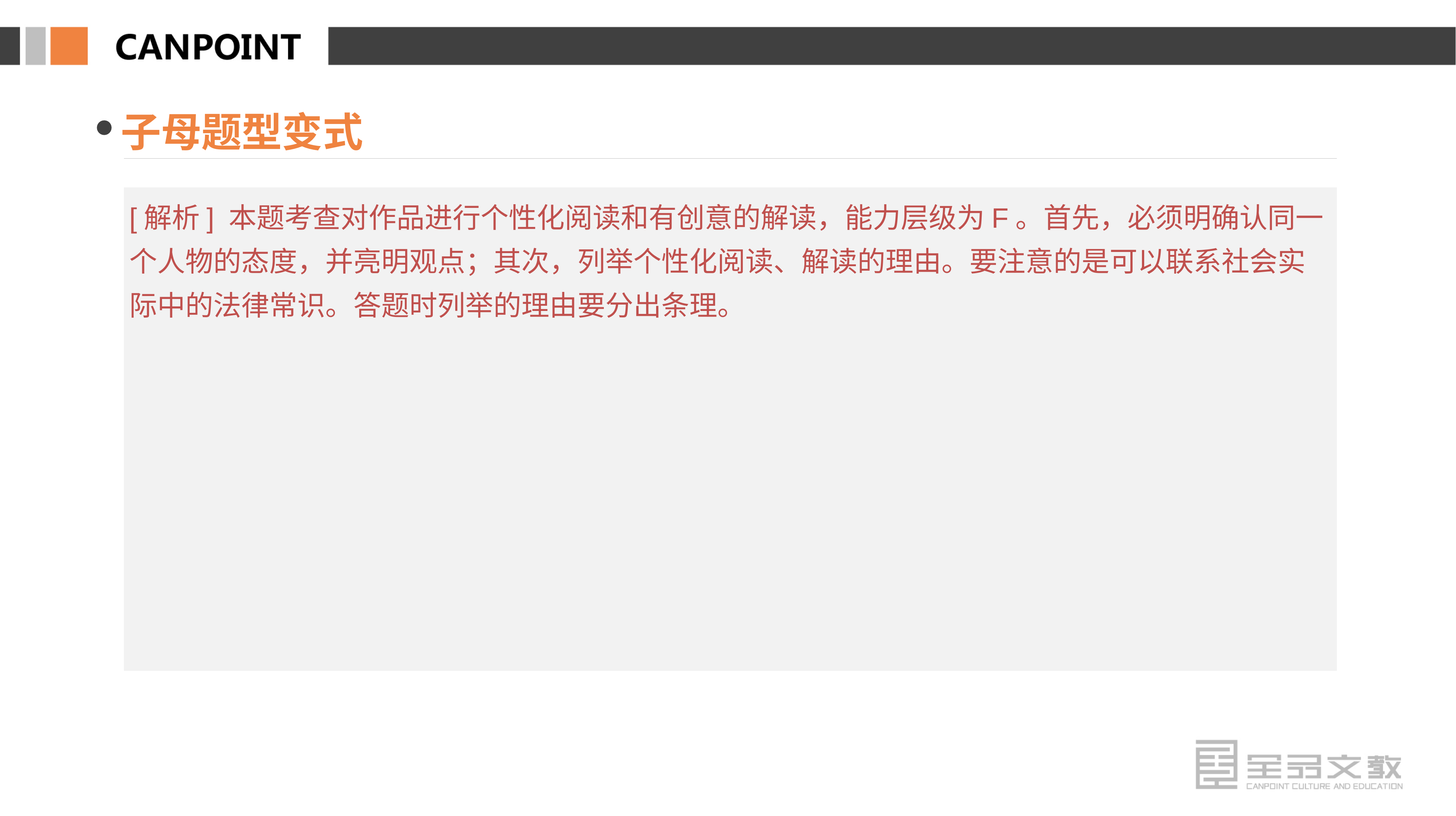

子母题型变式

[解析] 本题考查对作品进行个性化阅读和有创意的解读，能力层级为F。首先，必须明确认同一个人物的态度，并亮明观点；其次，列举个性化阅读、解读的理由。要注意的是可以联系社会实际中的法律常识。答题时列举的理由要分出条理。